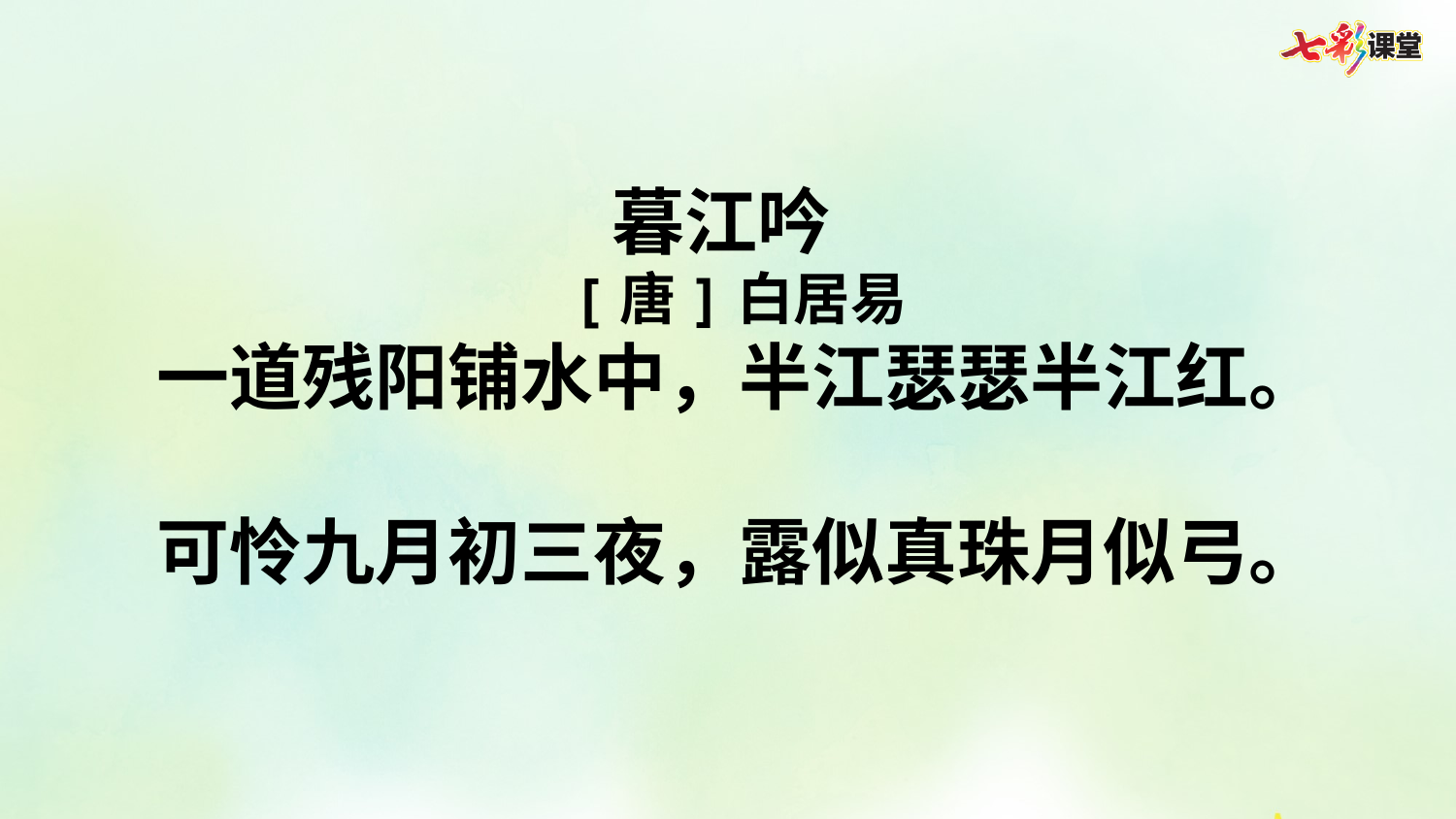

暮江吟
[唐]白居易
一道残阳铺水中，半江瑟瑟半江红。
可怜九月初三夜，露似真珠月似弓。